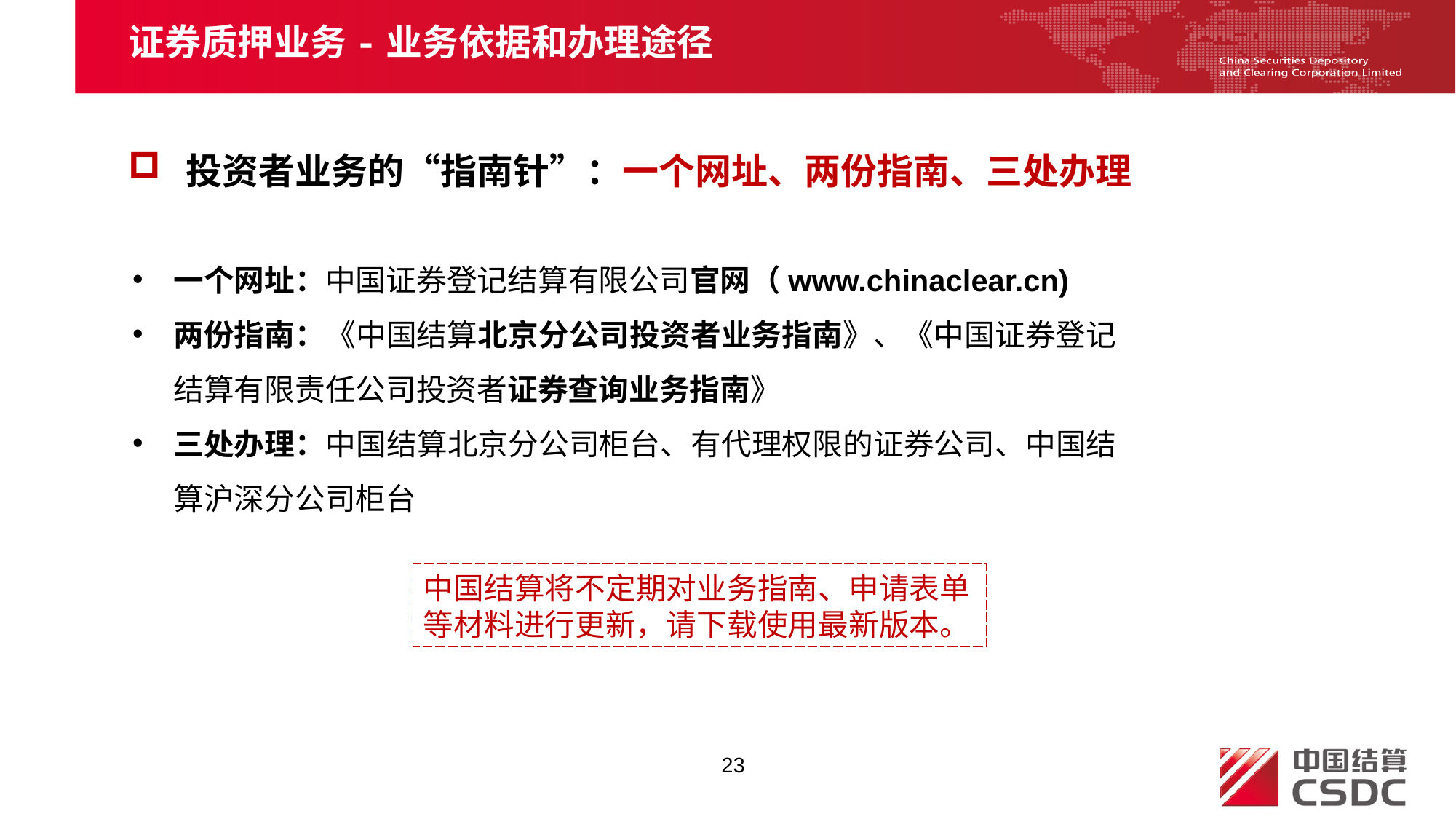

证券质押业务-业务依据和办理途径
 投资者业务的“指南针”：一个网址、两份指南、三处办理
一个网址：中国证券登记结算有限公司官网（www.chinaclear.cn)
两份指南：《中国结算北京分公司投资者业务指南》、《中国证券登记结算有限责任公司投资者证券查询业务指南》
三处办理：中国结算北京分公司柜台、有代理权限的证券公司、中国结算沪深分公司柜台
中国结算将不定期对业务指南、申请表单等材料进行更新，请下载使用最新版本。
23